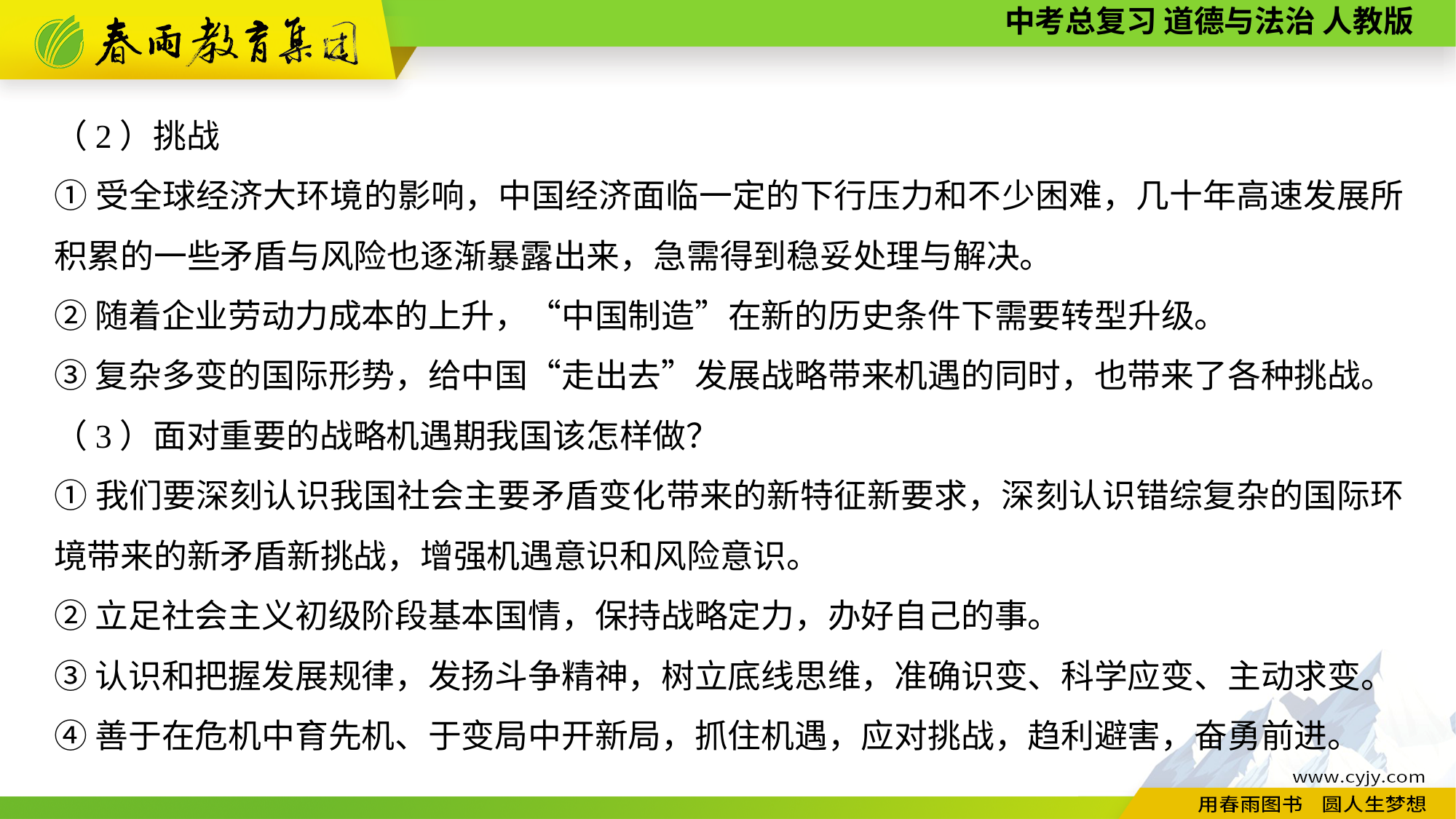

（2）挑战
①受全球经济大环境的影响，中国经济面临一定的下行压力和不少困难，几十年高速发展所积累的一些矛盾与风险也逐渐暴露出来，急需得到稳妥处理与解决。
②随着企业劳动力成本的上升，“中国制造”在新的历史条件下需要转型升级。
③复杂多变的国际形势，给中国“走出去”发展战略带来机遇的同时，也带来了各种挑战。
（3）面对重要的战略机遇期我国该怎样做？
①我们要深刻认识我国社会主要矛盾变化带来的新特征新要求，深刻认识错综复杂的国际环境带来的新矛盾新挑战，增强机遇意识和风险意识。
②立足社会主义初级阶段基本国情，保持战略定力，办好自己的事。
③认识和把握发展规律，发扬斗争精神，树立底线思维，准确识变、科学应变、主动求变。
④善于在危机中育先机、于变局中开新局，抓住机遇，应对挑战，趋利避害，奋勇前进。